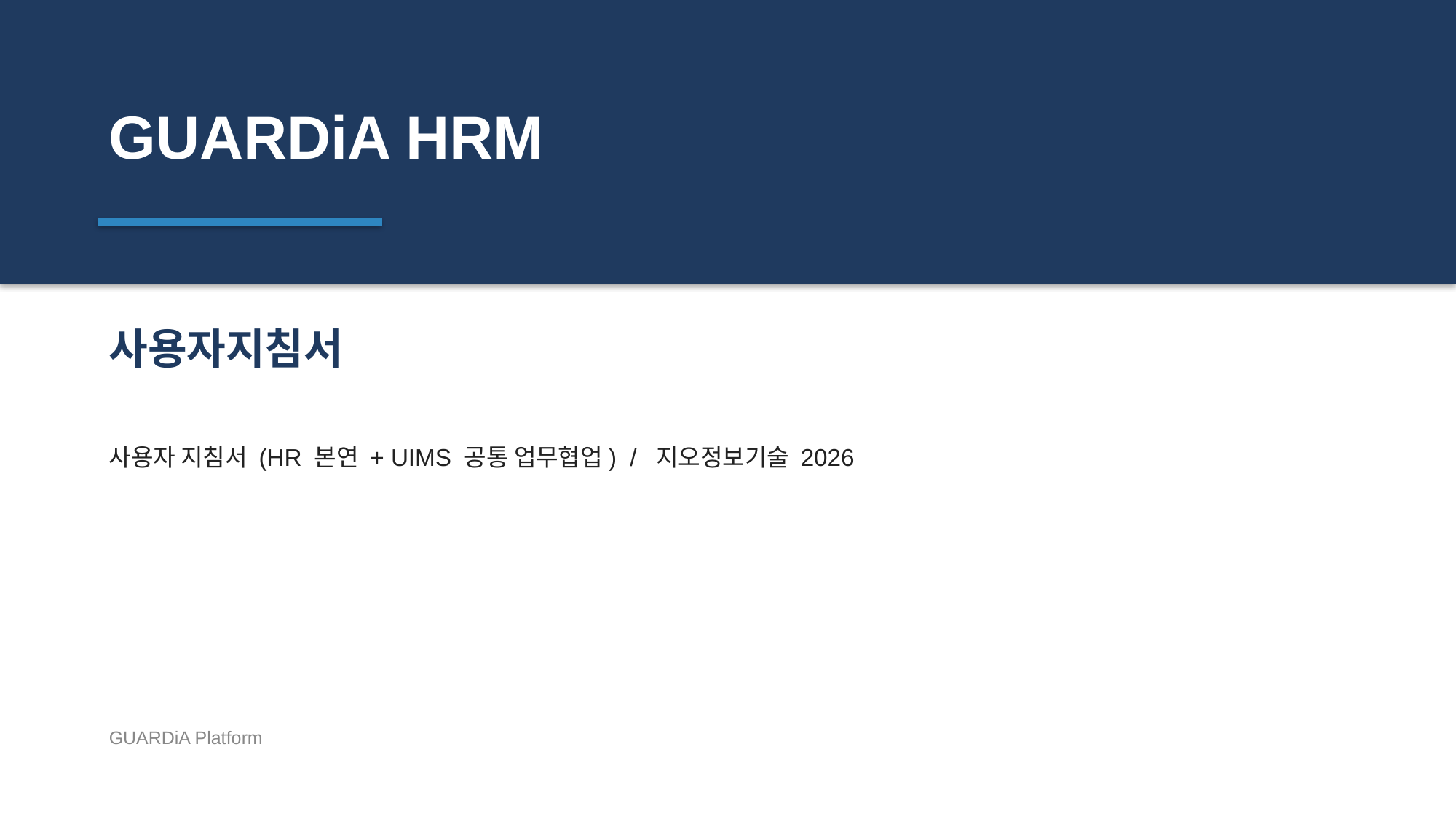

GUARDiA HRM

사용자지침서
사용자 지침서 (HR 본연 + UIMS 공통 업무협업)  /  지오정보기술 2026
GUARDiA Platform